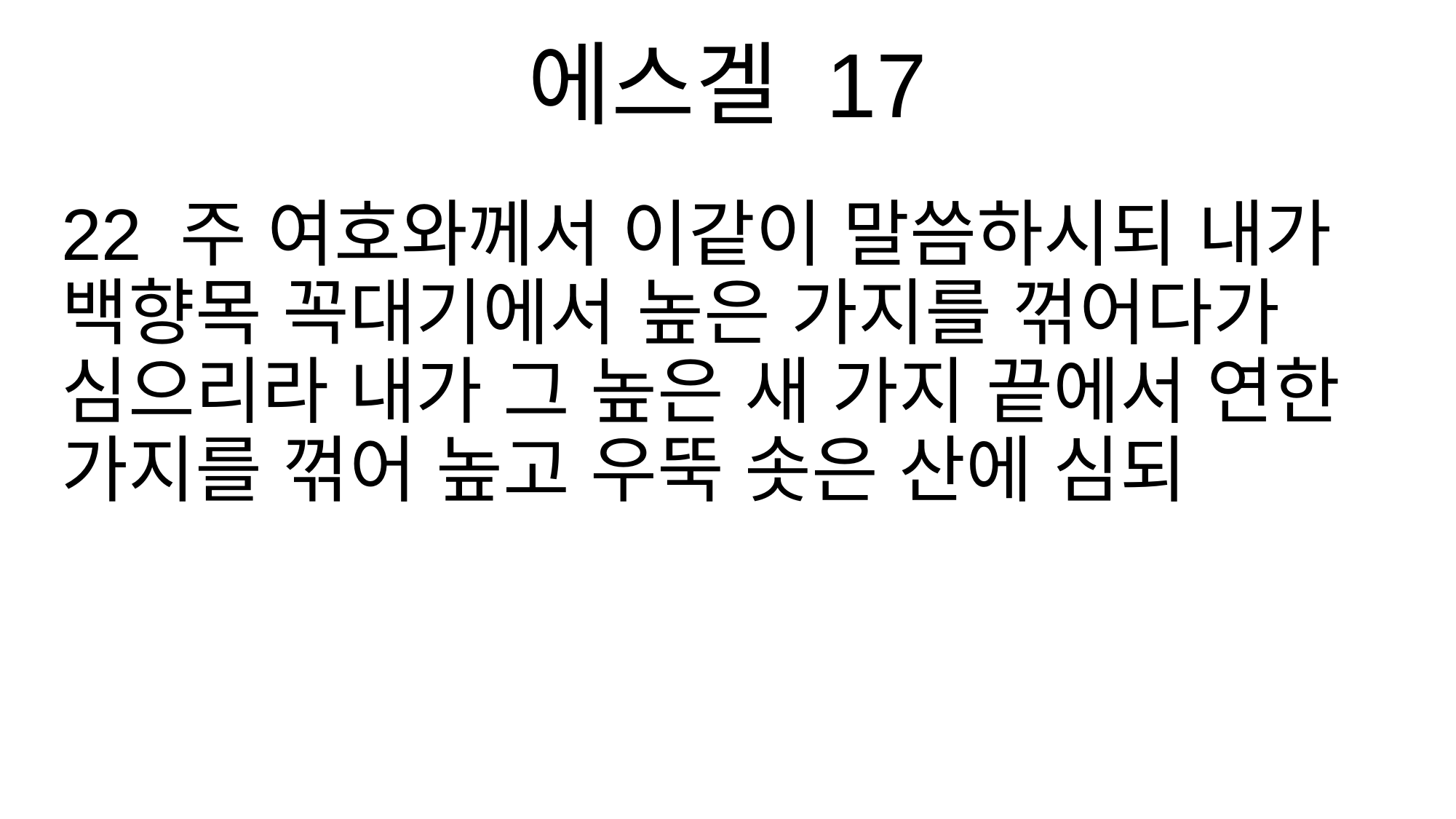

에스겔 17
22 주 여호와께서 이같이 말씀하시되 내가 백향목 꼭대기에서 높은 가지를 꺾어다가 심으리라 내가 그 높은 새 가지 끝에서 연한 가지를 꺾어 높고 우뚝 솟은 산에 심되